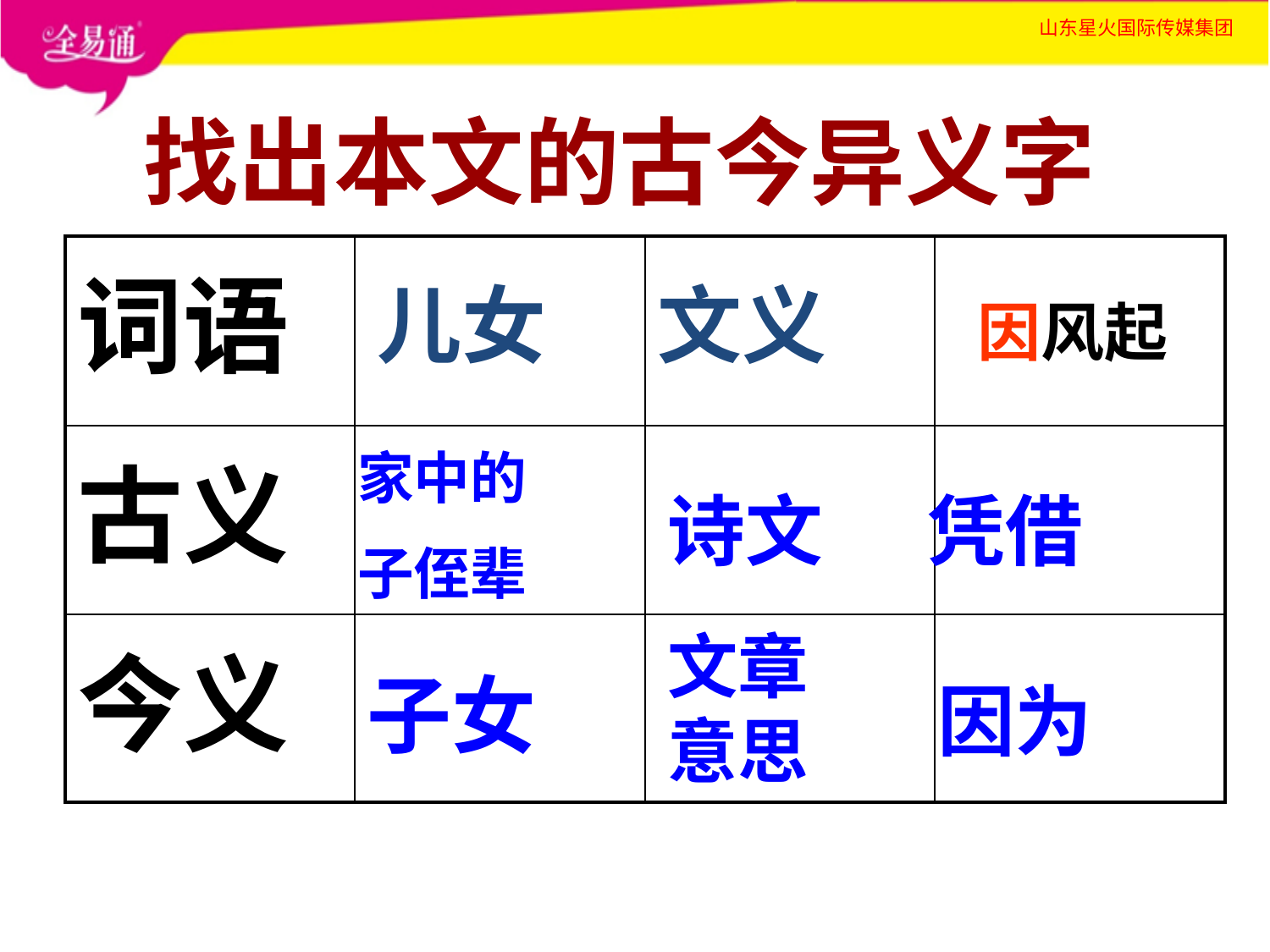

找出本文的古今异义字
| 词语 |  |  |  |
| --- | --- | --- | --- |
| 古义 |  |  |  |
| 今义 |  |  |  |
儿女

文义
因风起
家中的
子侄辈
诗文
凭借
文章意思
子女
因为